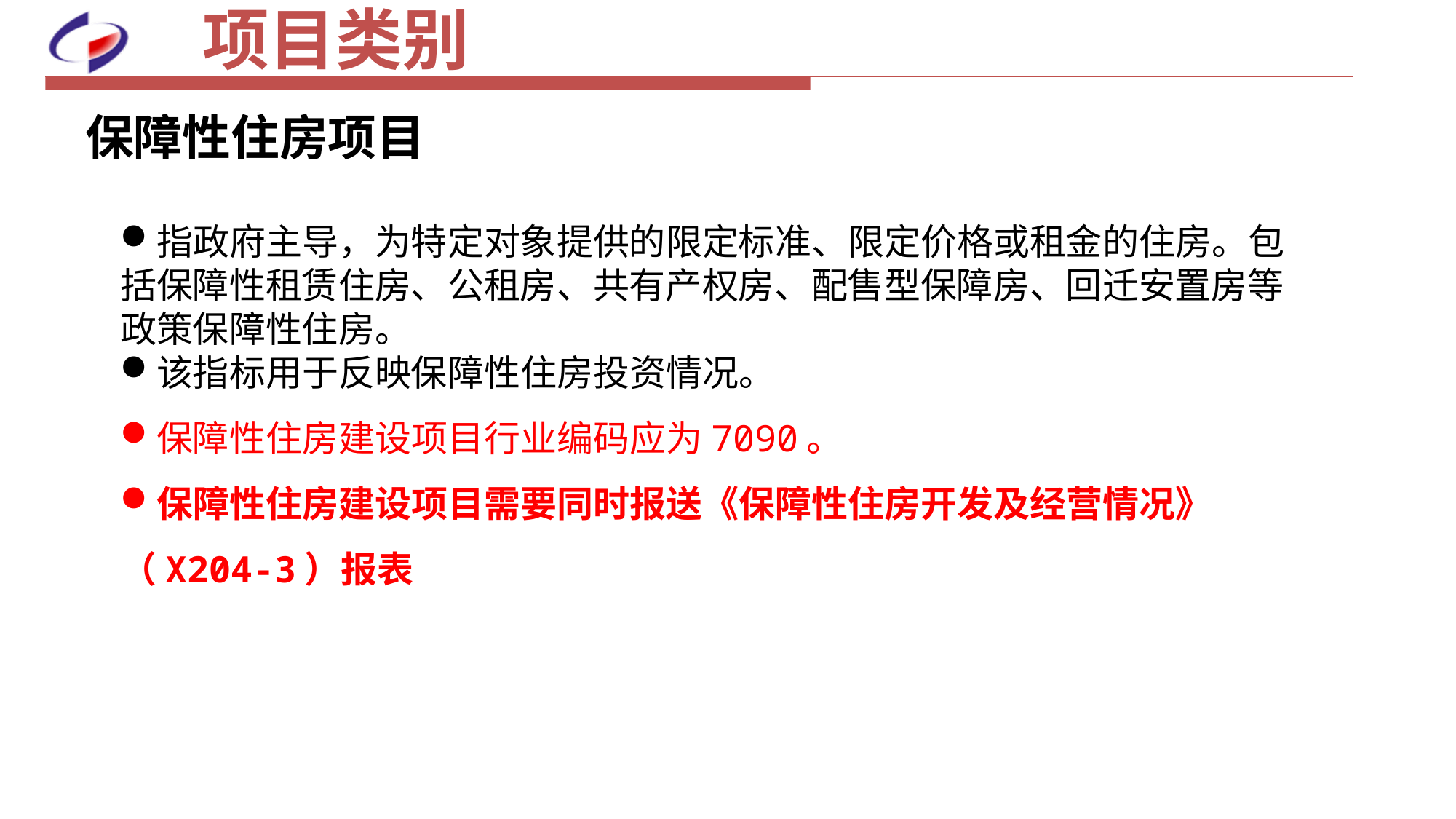

# 项目类别
保障性住房项目
指政府主导，为特定对象提供的限定标准、限定价格或租金的住房。包括保障性租赁住房、公租房、共有产权房、配售型保障房、回迁安置房等政策保障性住房。
该指标用于反映保障性住房投资情况。
保障性住房建设项目行业编码应为7090。
保障性住房建设项目需要同时报送《保障性住房开发及经营情况》（X204-3）报表